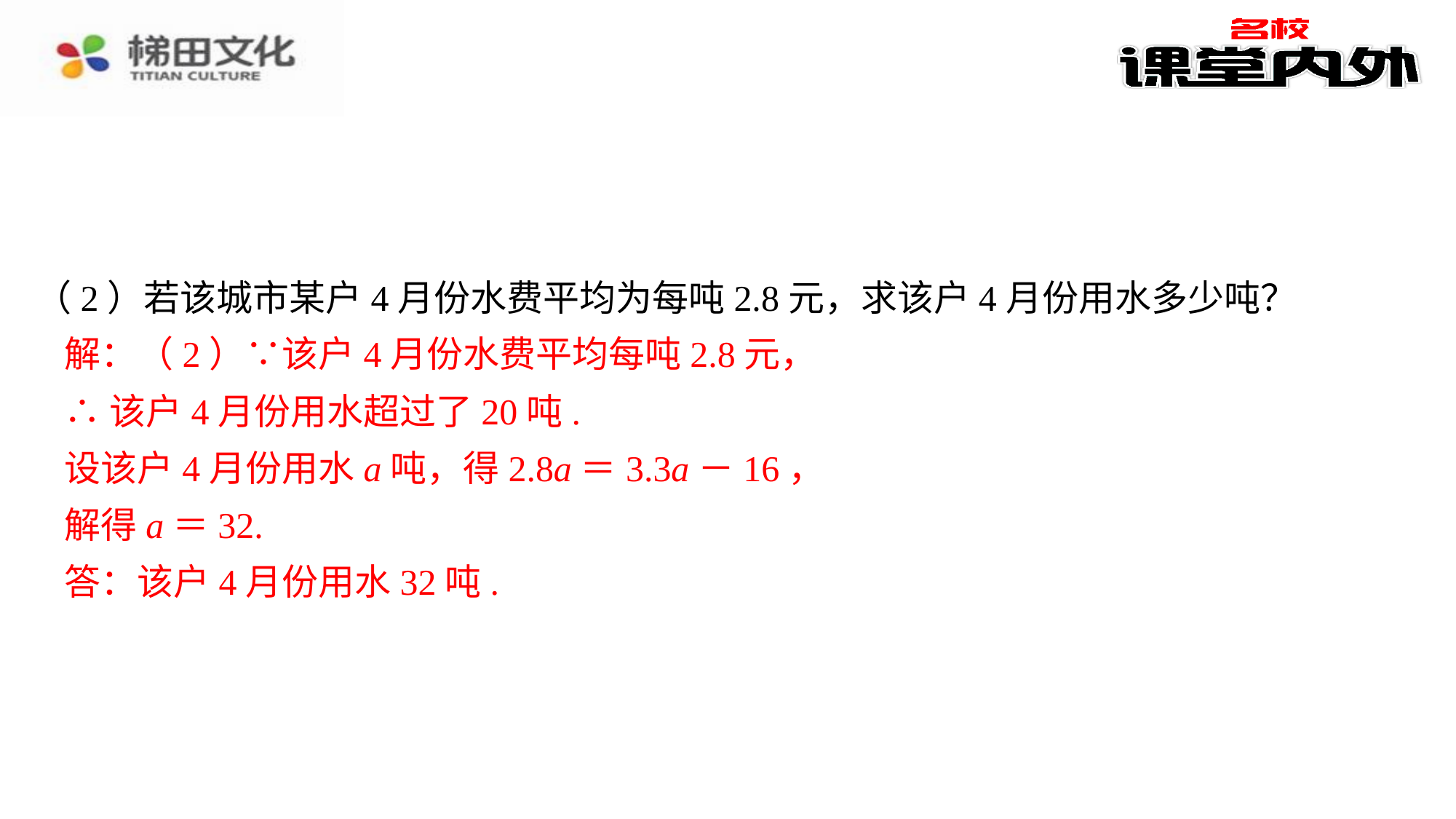

（2）若该城市某户4月份水费平均为每吨2.8元，求该户4月份用水多少吨？
解：（2）∵该户4月份水费平均每吨2.8元，⁠
∴该户4月份用水超过了20吨.⁠
设该户4月份用水a吨，得2.8a＝3.3a－16，⁠
解得a＝32.⁠
答：该户4月份用水32吨.⁠
解：（2）∵该户4月份水费平均每吨2.8元，
∴该户4月份用水超过了20吨.
设该户4月份用水a吨，得2.8a＝3.3a－16，
解得a＝32.
答：该户4月份用水32吨.